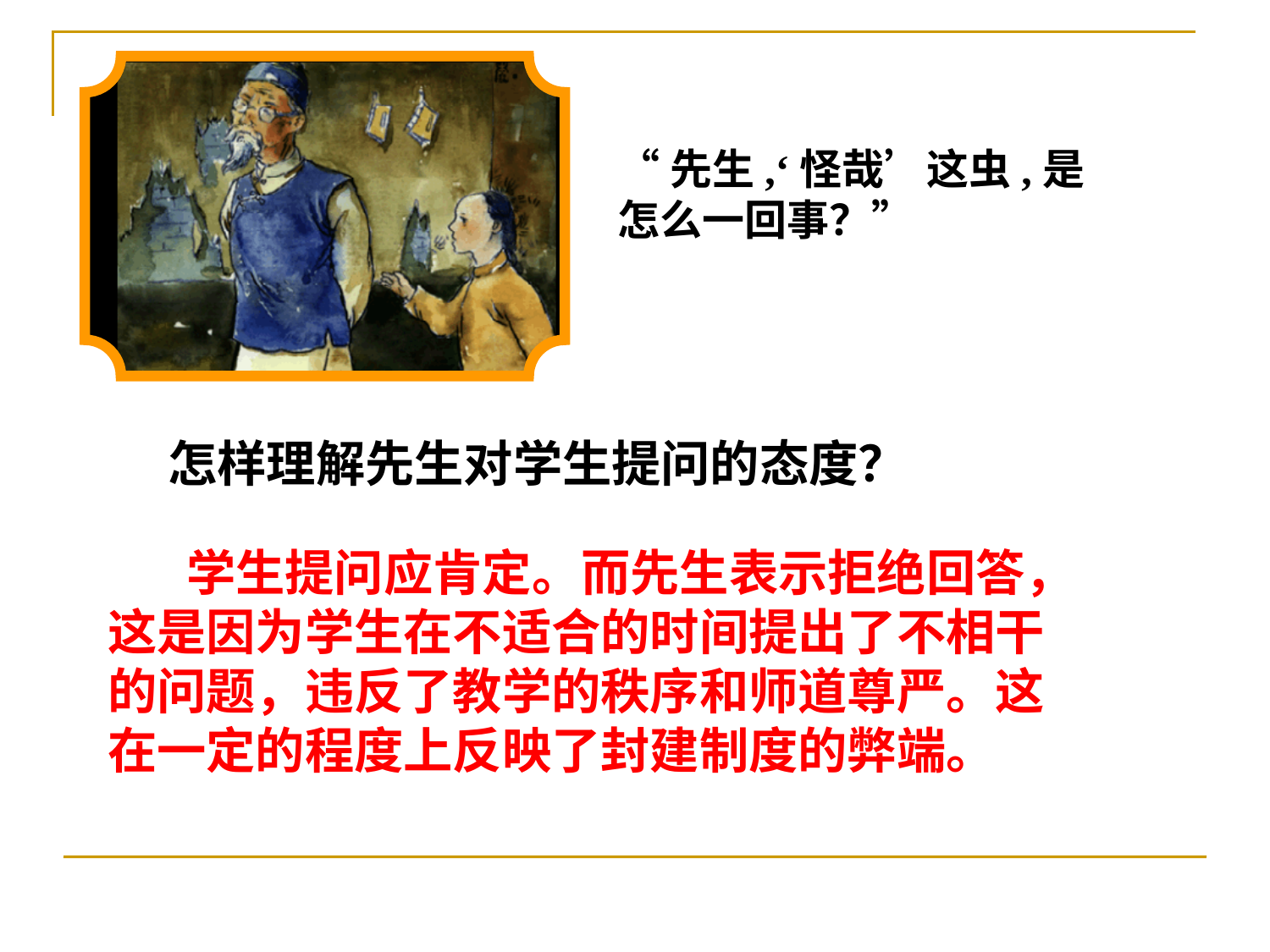

“先生,‘怪哉’这虫,是怎么一回事？”
       怎样理解先生对学生提问的态度？
      学生提问应肯定。而先生表示拒绝回答，这是因为学生在不适合的时间提出了不相干的问题，违反了教学的秩序和师道尊严。这在一定的程度上反映了封建制度的弊端。